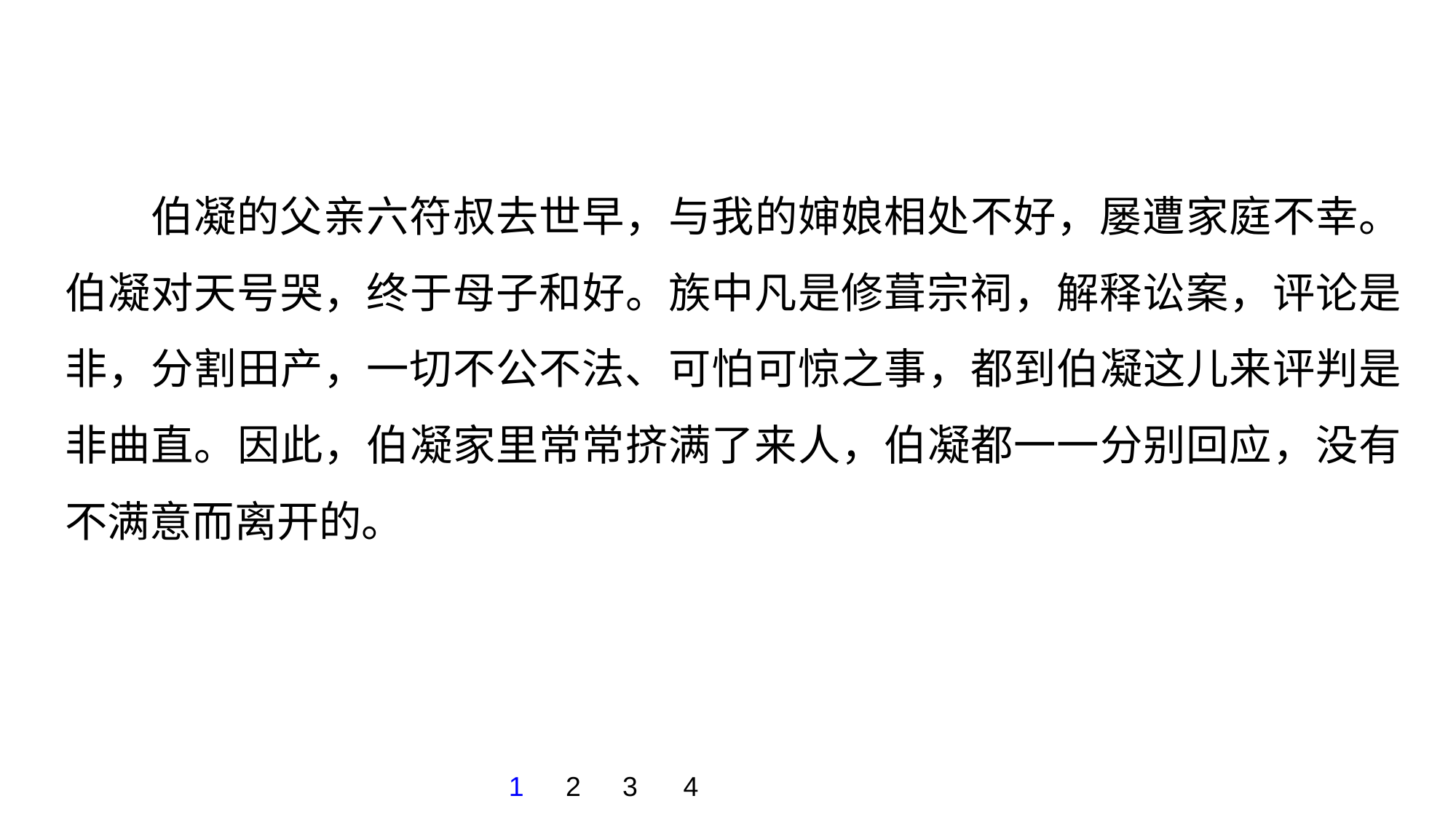

伯凝的父亲六符叔去世早，与我的婶娘相处不好，屡遭家庭不幸。伯凝对天号哭，终于母子和好。族中凡是修葺宗祠，解释讼案，评论是非，分割田产，一切不公不法、可怕可惊之事，都到伯凝这儿来评判是非曲直。因此，伯凝家里常常挤满了来人，伯凝都一一分别回应，没有不满意而离开的。
1
2
3
4